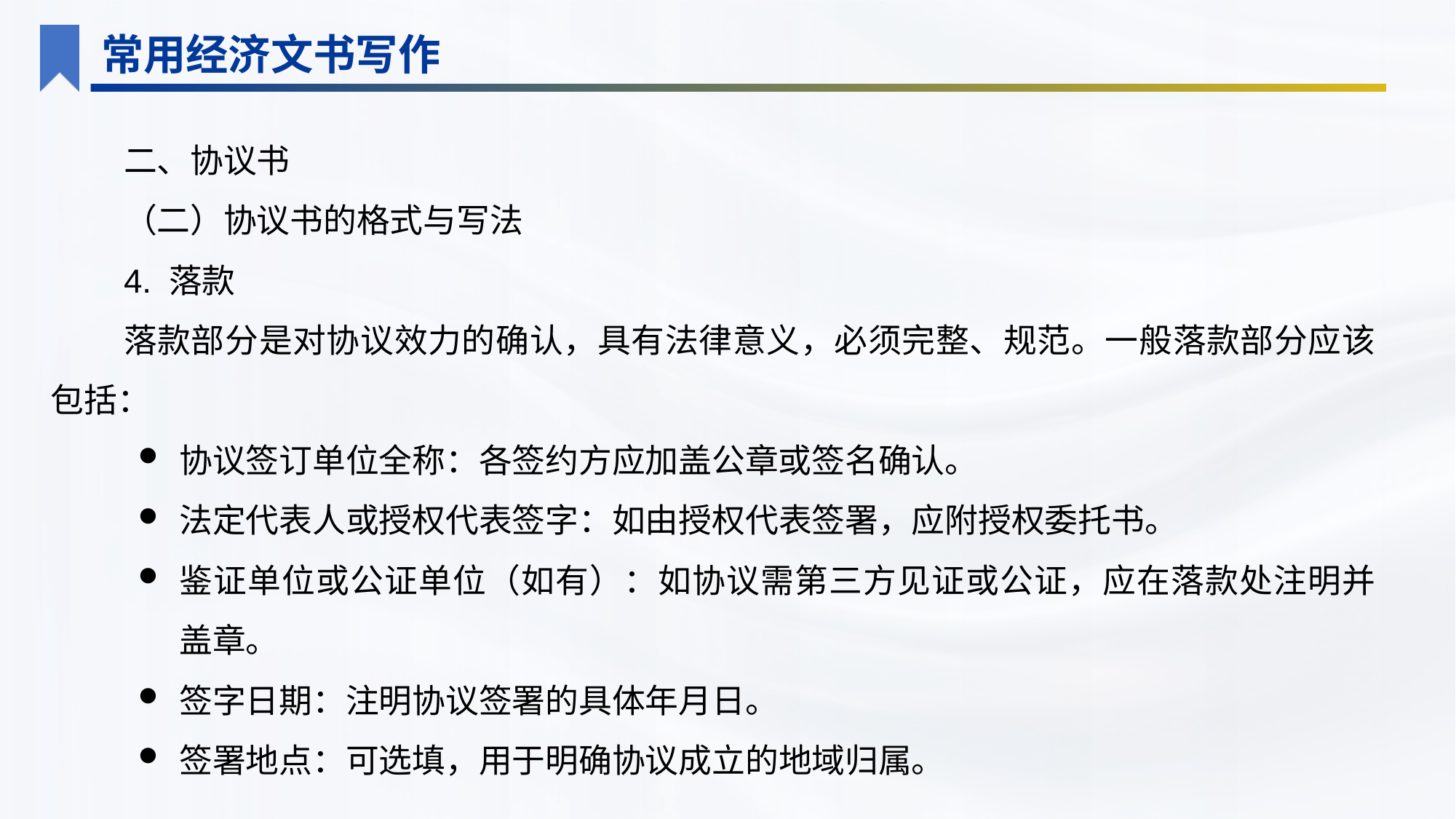

常用经济文书写作
二、协议书
（二）协议书的格式与写法
4. 落款
落款部分是对协议效力的确认，具有法律意义，必须完整、规范。一般落款部分应该包括：
协议签订单位全称：各签约方应加盖公章或签名确认。
法定代表人或授权代表签字：如由授权代表签署，应附授权委托书。
鉴证单位或公证单位（如有）：如协议需第三方见证或公证，应在落款处注明并盖章。
签字日期：注明协议签署的具体年月日。
签署地点：可选填，用于明确协议成立的地域归属。